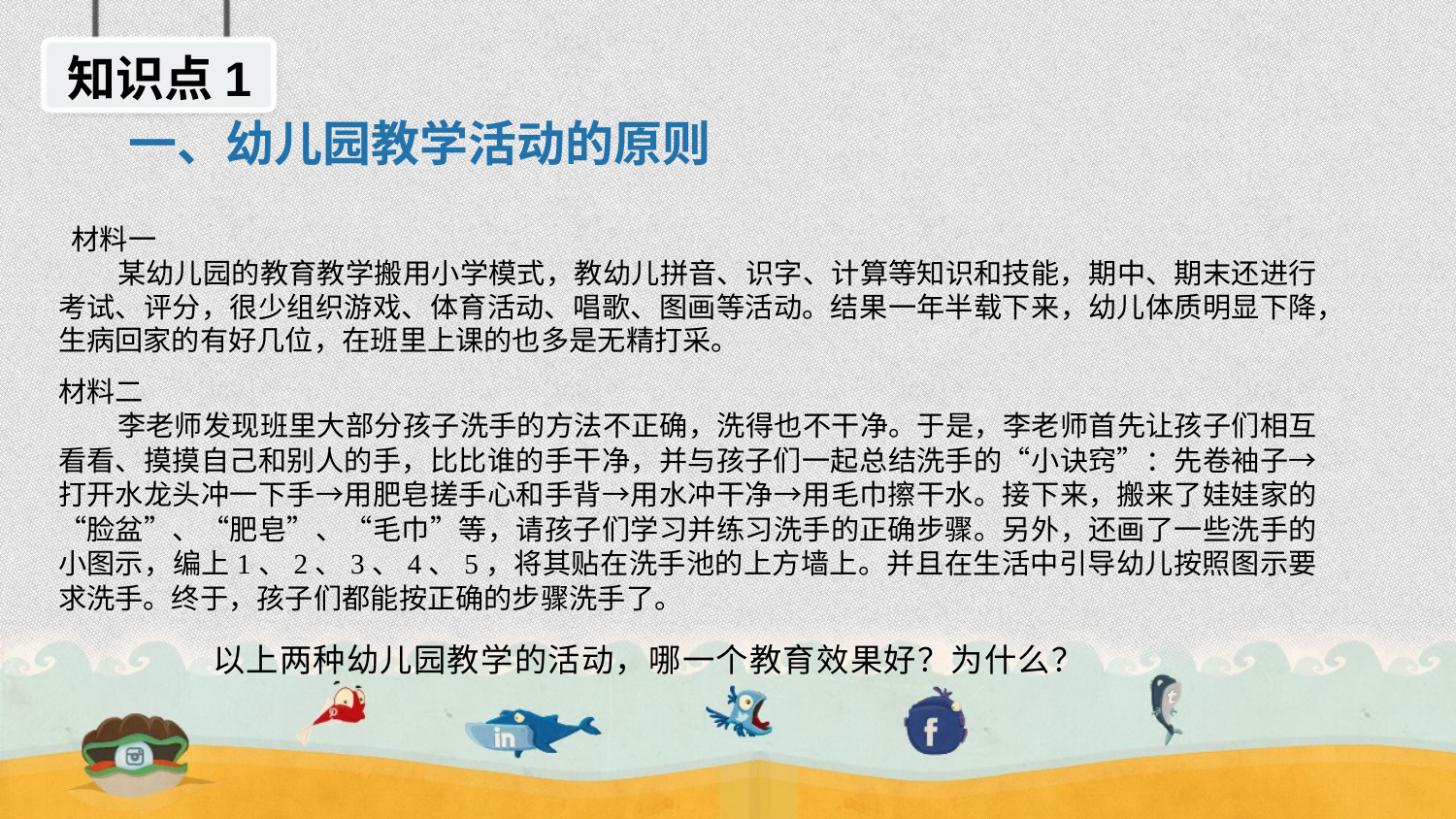

知识点1
一、幼儿园教学活动的原则

 材料一
        某幼儿园的教育教学搬用小学模式，教幼儿拼音、识字、计算等知识和技能，期中、期末还进行考试、评分，很少组织游戏、体育活动、唱歌、图画等活动。结果一年半载下来，幼儿体质明显下降，生病回家的有好几位，在班里上课的也多是无精打采。
材料二
        李老师发现班里大部分孩子洗手的方法不正确，洗得也不干净。于是，李老师首先让孩子们相互看看、摸摸自己和别人的手，比比谁的手干净，并与孩子们一起总结洗手的“小诀窍”：先卷袖子→打开水龙头冲一下手→用肥皂搓手心和手背→用水冲干净→用毛巾擦干水。接下来，搬来了娃娃家的“脸盆”、“肥皂”、“毛巾”等，请孩子们学习并练习洗手的正确步骤。另外，还画了一些洗手的小图示，编上1、2、3、4、5，将其贴在洗手池的上方墙上。并且在生活中引导幼儿按照图示要求洗手。终于，孩子们都能按正确的步骤洗手了。
以上两种幼儿园教学的活动，哪一个教育效果好？为什么？